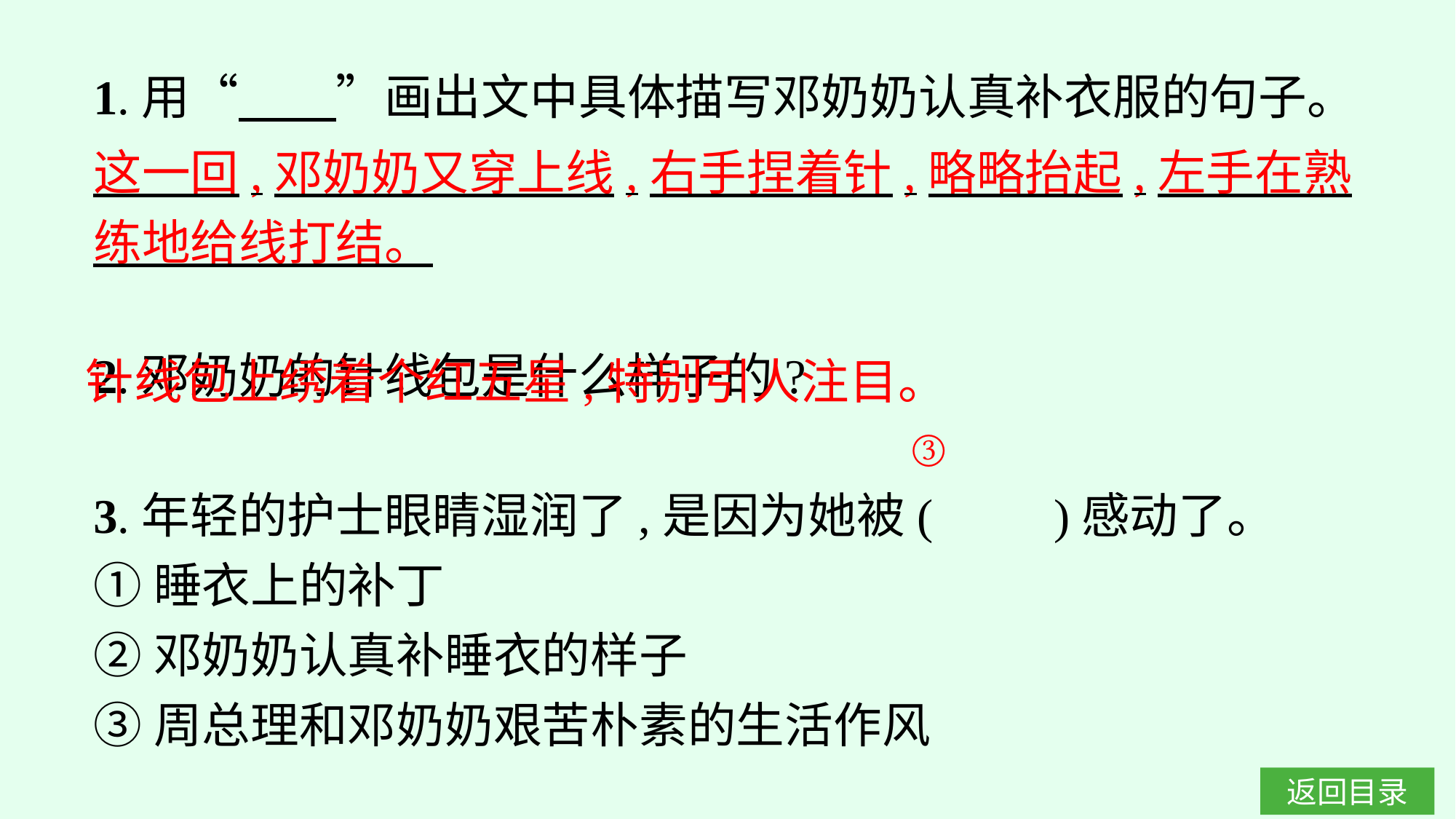

1.用“　　”画出文中具体描写邓奶奶认真补衣服的句子。

2.邓奶奶的针线包是什么样子的?

3.年轻的护士眼睛湿润了,是因为她被(　　)感动了。
①睡衣上的补丁
②邓奶奶认真补睡衣的样子
③周总理和邓奶奶艰苦朴素的生活作风
这一回,邓奶奶又穿上线,右手捏着针,略略抬起,左手在熟练地给线打结。
针线包上绣着个红五星,特别引人注目。
③